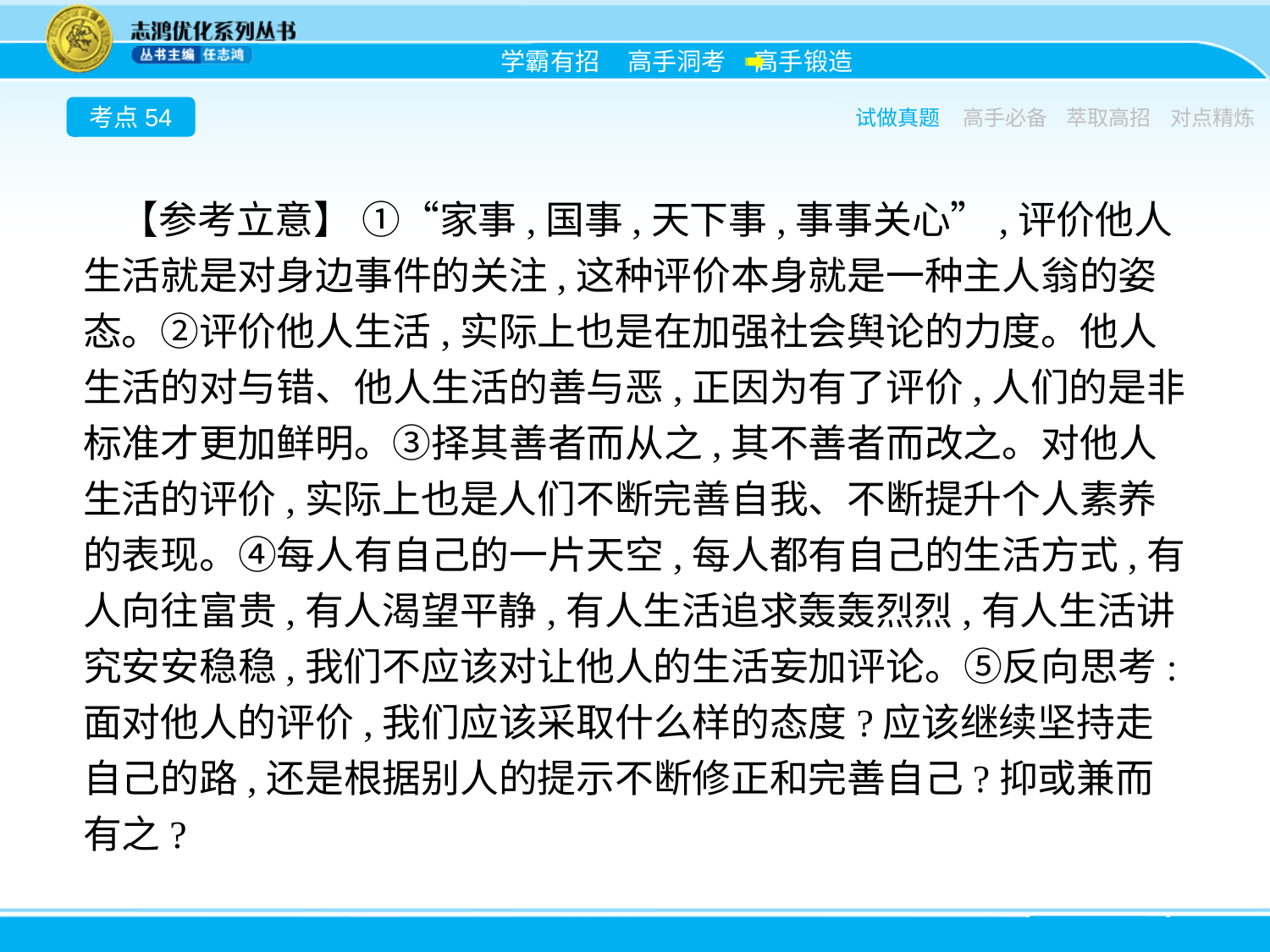

考点54
试做真题
高手必备
萃取高招
对点精炼
【参考立意】 ①“家事,国事,天下事,事事关心”,评价他人生活就是对身边事件的关注,这种评价本身就是一种主人翁的姿态。②评价他人生活,实际上也是在加强社会舆论的力度。他人生活的对与错、他人生活的善与恶,正因为有了评价,人们的是非标准才更加鲜明。③择其善者而从之,其不善者而改之。对他人生活的评价,实际上也是人们不断完善自我、不断提升个人素养的表现。④每人有自己的一片天空,每人都有自己的生活方式,有人向往富贵,有人渴望平静,有人生活追求轰轰烈烈,有人生活讲究安安稳稳,我们不应该对让他人的生活妄加评论。⑤反向思考:面对他人的评价,我们应该采取什么样的态度?应该继续坚持走自己的路,还是根据别人的提示不断修正和完善自己?抑或兼而有之?